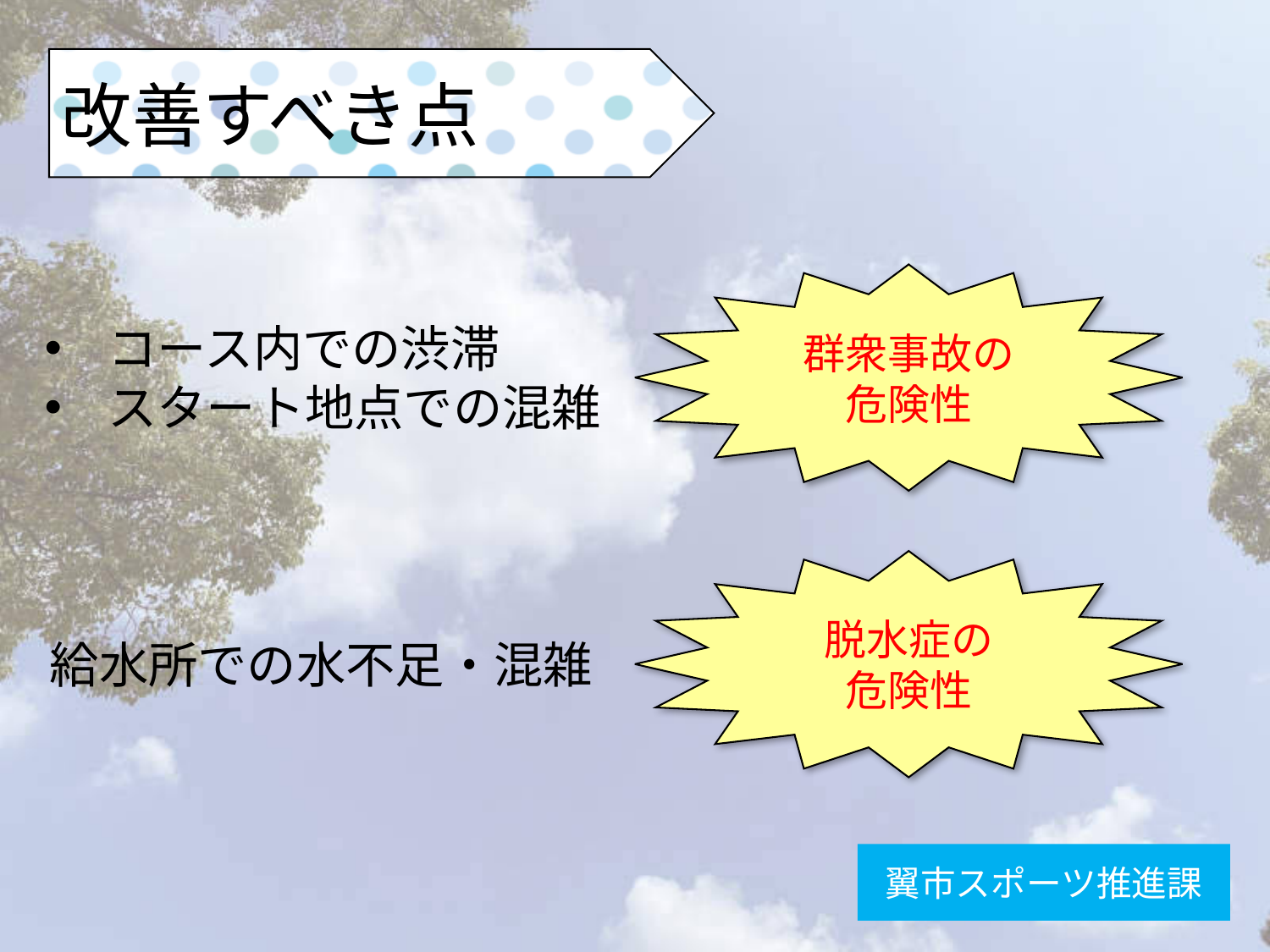

改善すべき点
群衆事故の
危険性
コース内での渋滞
スタート地点での混雑
脱水症の
危険性
給水所での水不足・混雑